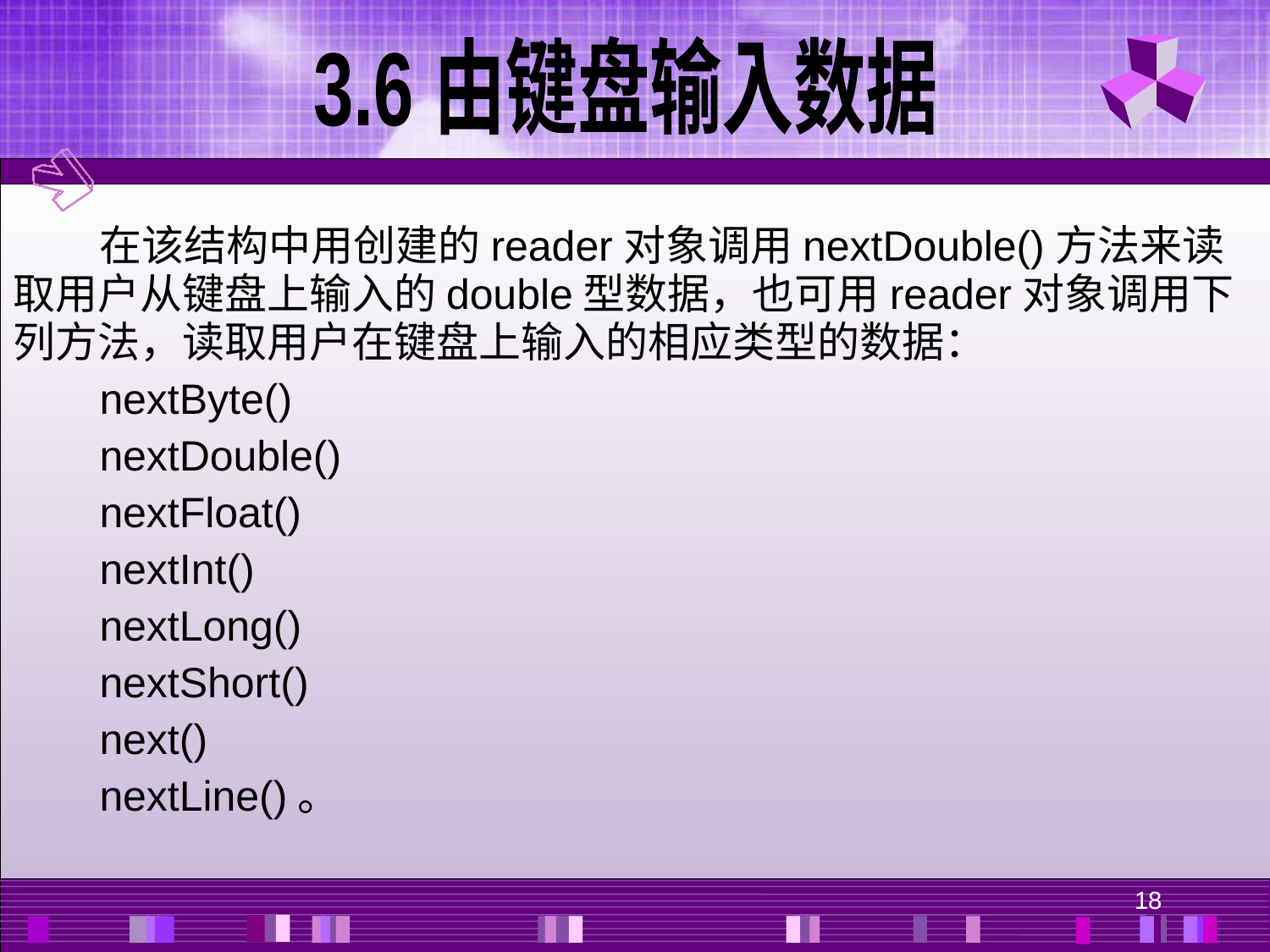

3.6 由键盘输入数据
在该结构中用创建的reader对象调用nextDouble()方法来读取用户从键盘上输入的double型数据，也可用reader对象调用下列方法，读取用户在键盘上输入的相应类型的数据：
nextByte()
nextDouble()
nextFloat()
nextInt()
nextLong()
nextShort()
next()
nextLine()。

18